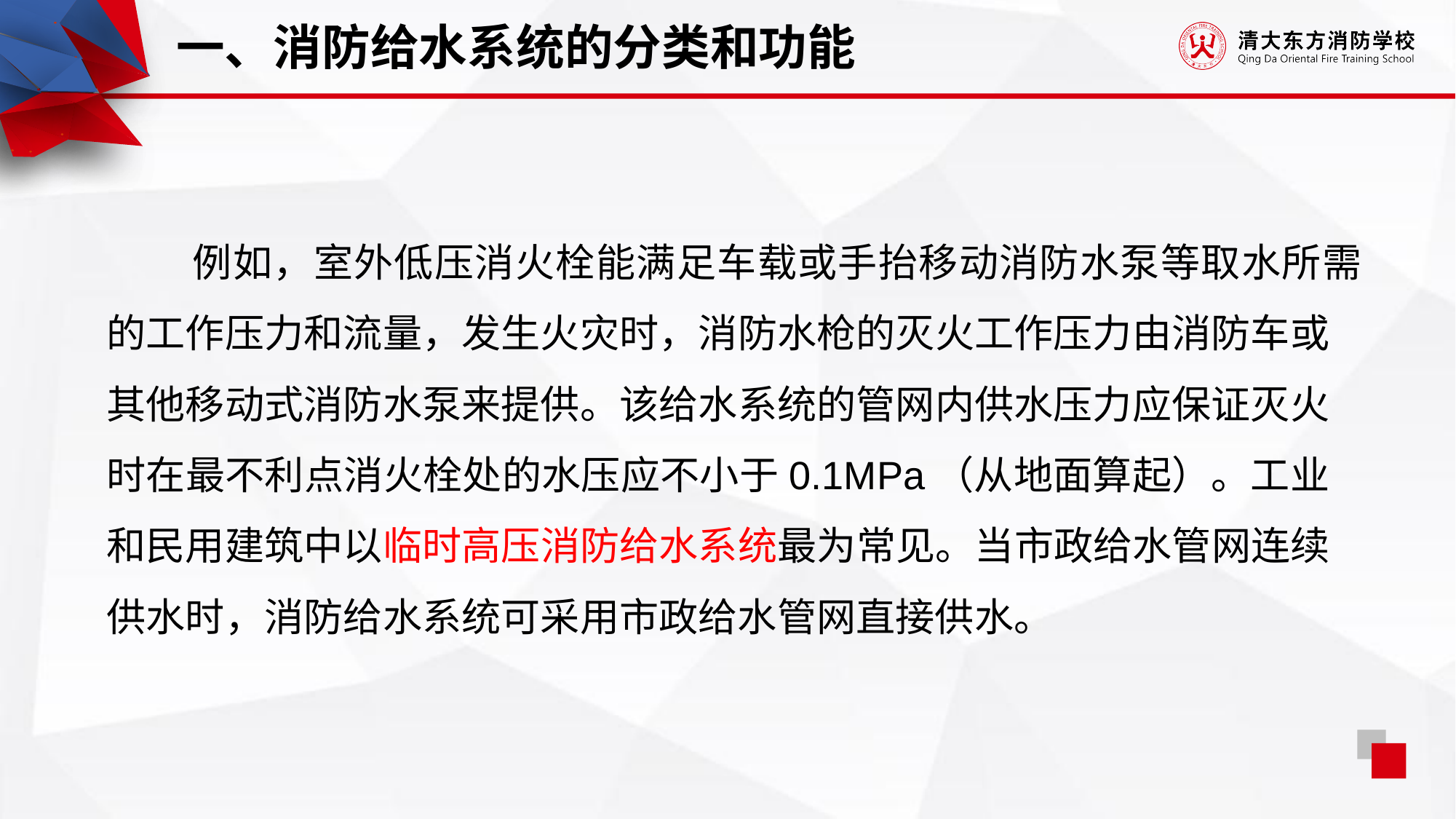

一、消防给水系统的分类和功能

例如，室外低压消火栓能满足车载或手抬移动消防水泵等取水所需的工作压力和流量，发生火灾时，消防水枪的灭火工作压力由消防车或其他移动式消防水泵来提供。该给水系统的管网内供水压力应保证灭火时在最不利点消火栓处的水压应不小于0.1MPa（从地面算起）。工业和民用建筑中以临时高压消防给水系统最为常见。当市政给水管网连续供水时，消防给水系统可采用市政给水管网直接供水。